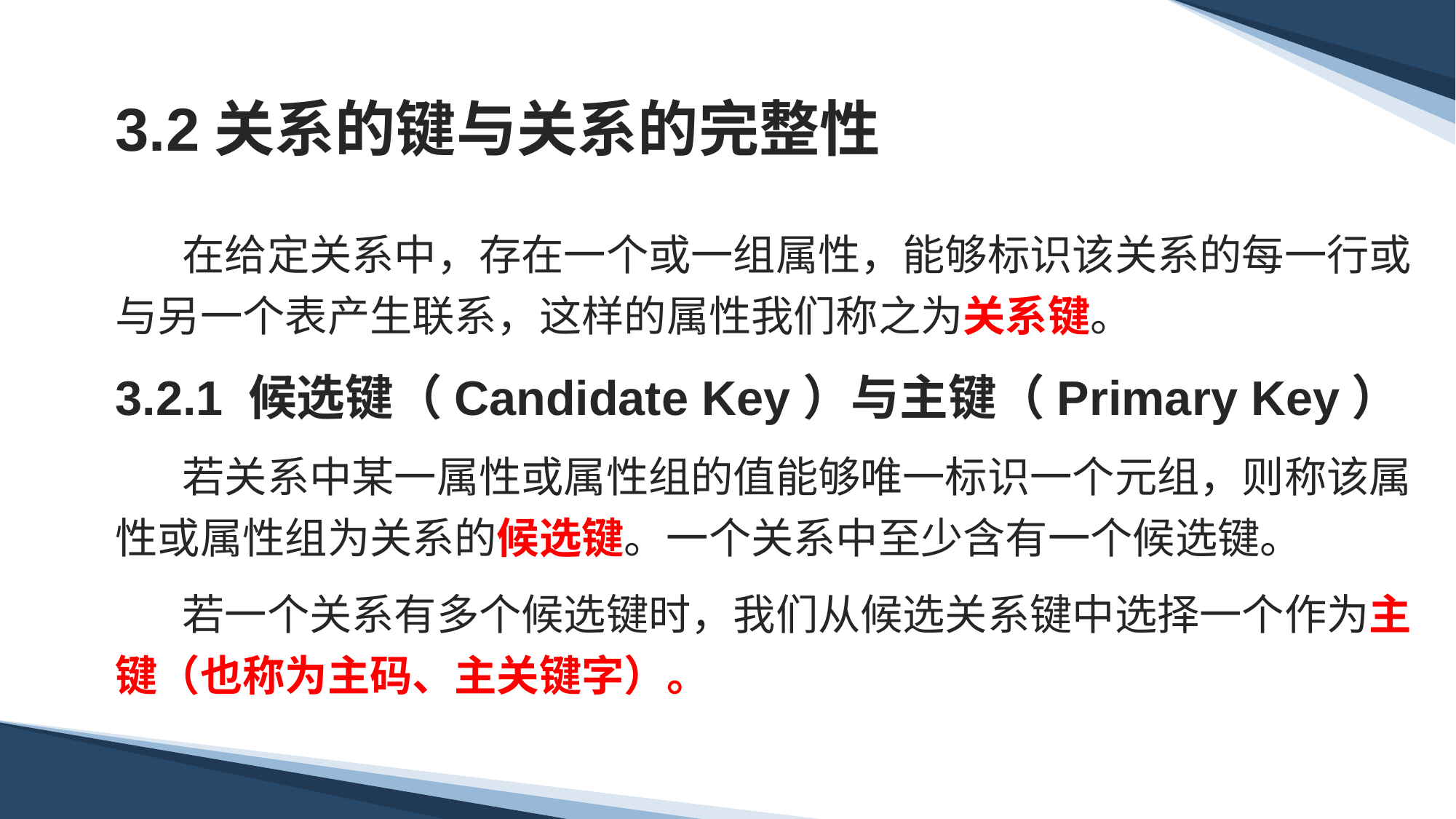

# 3.2关系的键与关系的完整性
      在给定关系中，存在一个或一组属性，能够标识该关系的每一行或与另一个表产生联系，这样的属性我们称之为关系键。
3.2.1 候选键（Candidate Key）与主键（Primary Key）
      若关系中某一属性或属性组的值能够唯一标识一个元组，则称该属性或属性组为关系的候选键。一个关系中至少含有一个候选键。
      若一个关系有多个候选键时，我们从候选关系键中选择一个作为主键（也称为主码、主关键字）。